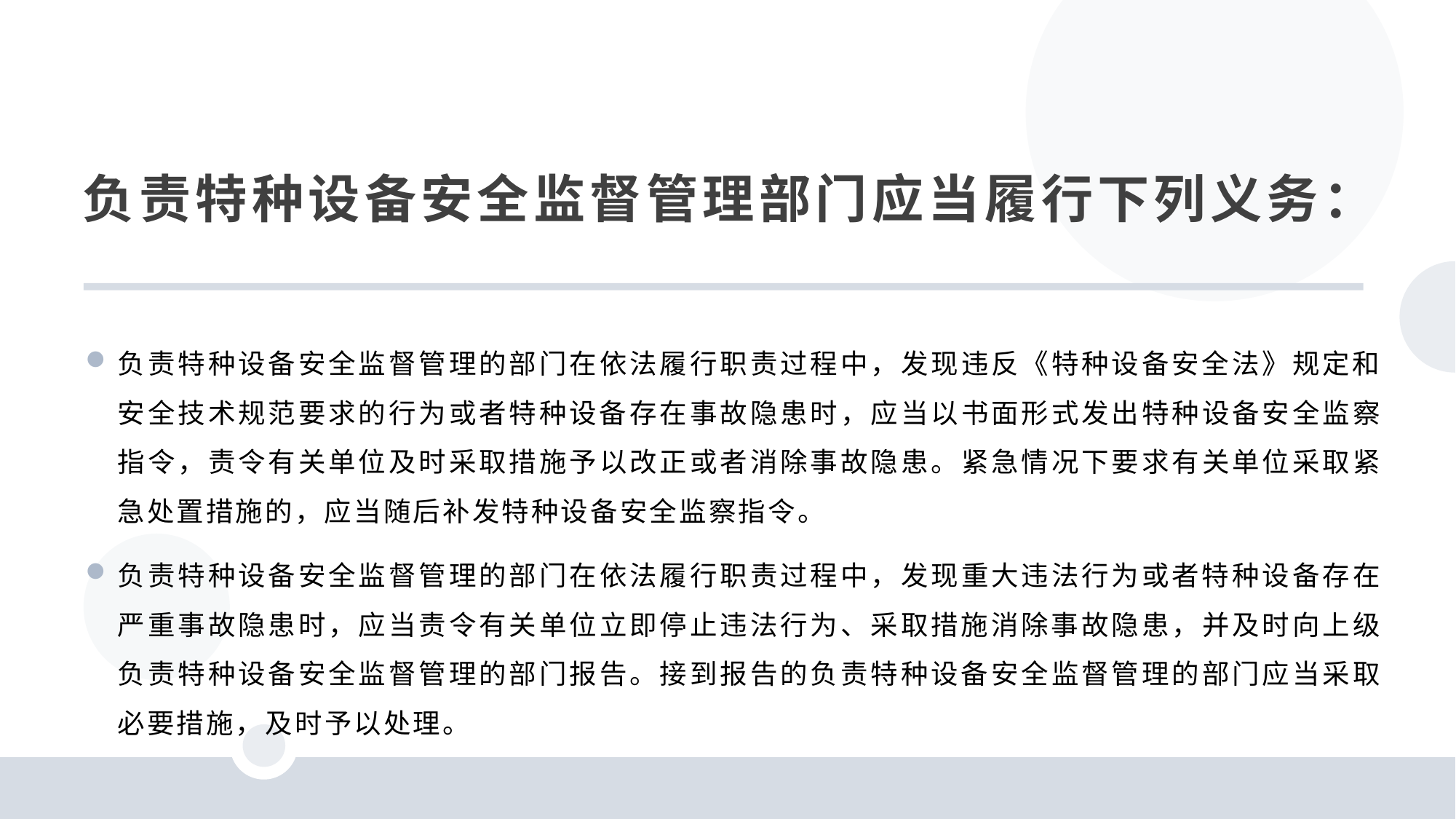

负责特种设备安全监督管理部门应当履行下列义务：

负责特种设备安全监督管理的部门在依法履行职责过程中，发现违反《特种设备安全法》规定和安全技术规范要求的行为或者特种设备存在事故隐患时，应当以书面形式发出特种设备安全监察指令，责令有关单位及时采取措施予以改正或者消除事故隐患。紧急情况下要求有关单位采取紧急处置措施的，应当随后补发特种设备安全监察指令。
负责特种设备安全监督管理的部门在依法履行职责过程中，发现重大违法行为或者特种设备存在严重事故隐患时，应当责令有关单位立即停止违法行为、采取措施消除事故隐患，并及时向上级负责特种设备安全监督管理的部门报告。接到报告的负责特种设备安全监督管理的部门应当采取必要措施，及时予以处理。